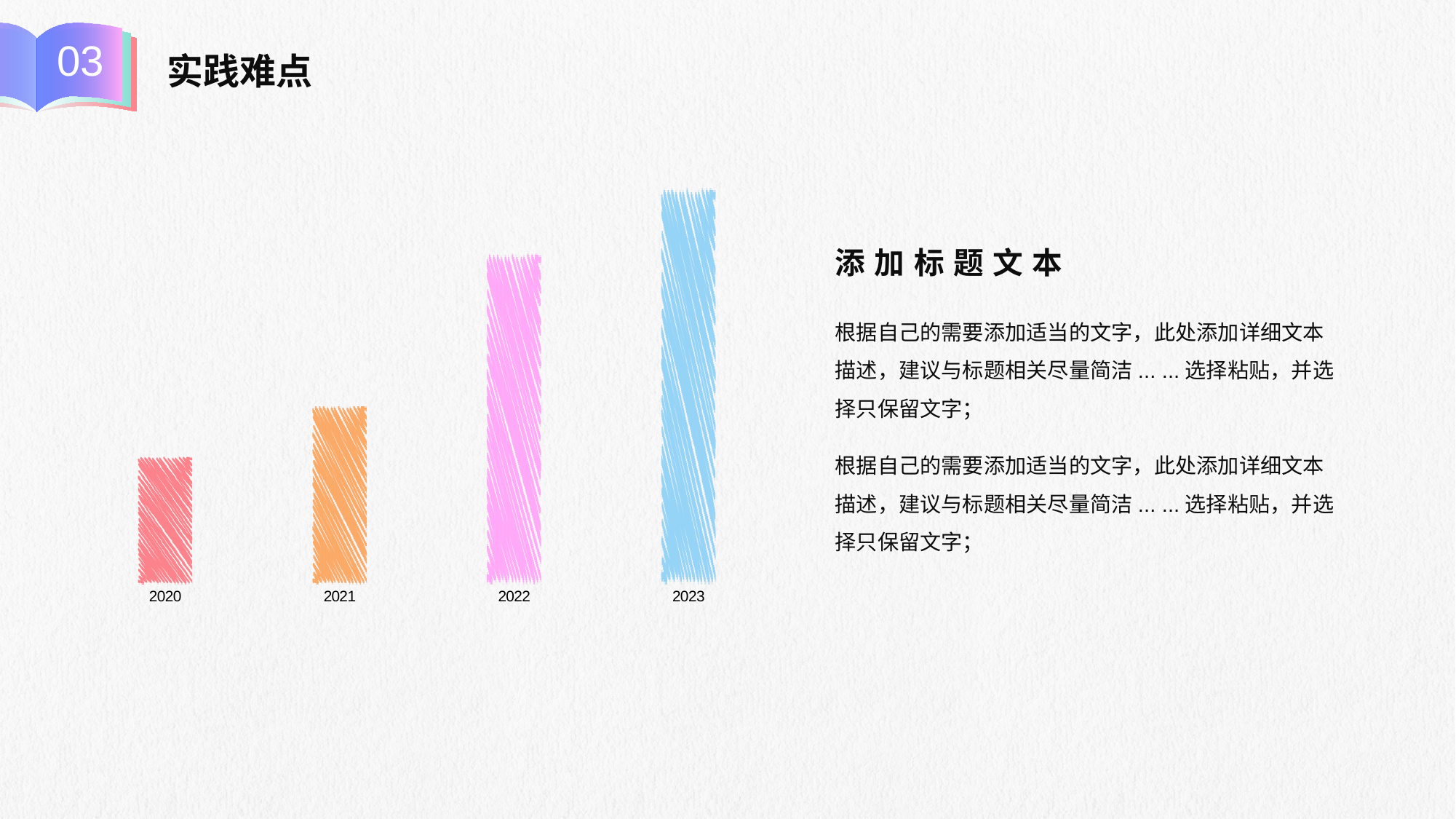

03
实践难点

### Chart

| Category | 系列 1 |
|---|---|
| 2020 | 0.25 |
| 2021 | 0.35 |
| 2022 | 0.65 |
| 2023 | 0.78 |
添加标题文本
根据自己的需要添加适当的文字，此处添加详细文本描述，建议与标题相关尽量简洁... ...选择粘贴，并选择只保留文字；

根据自己的需要添加适当的文字，此处添加详细文本描述，建议与标题相关尽量简洁... ...选择粘贴，并选择只保留文字；